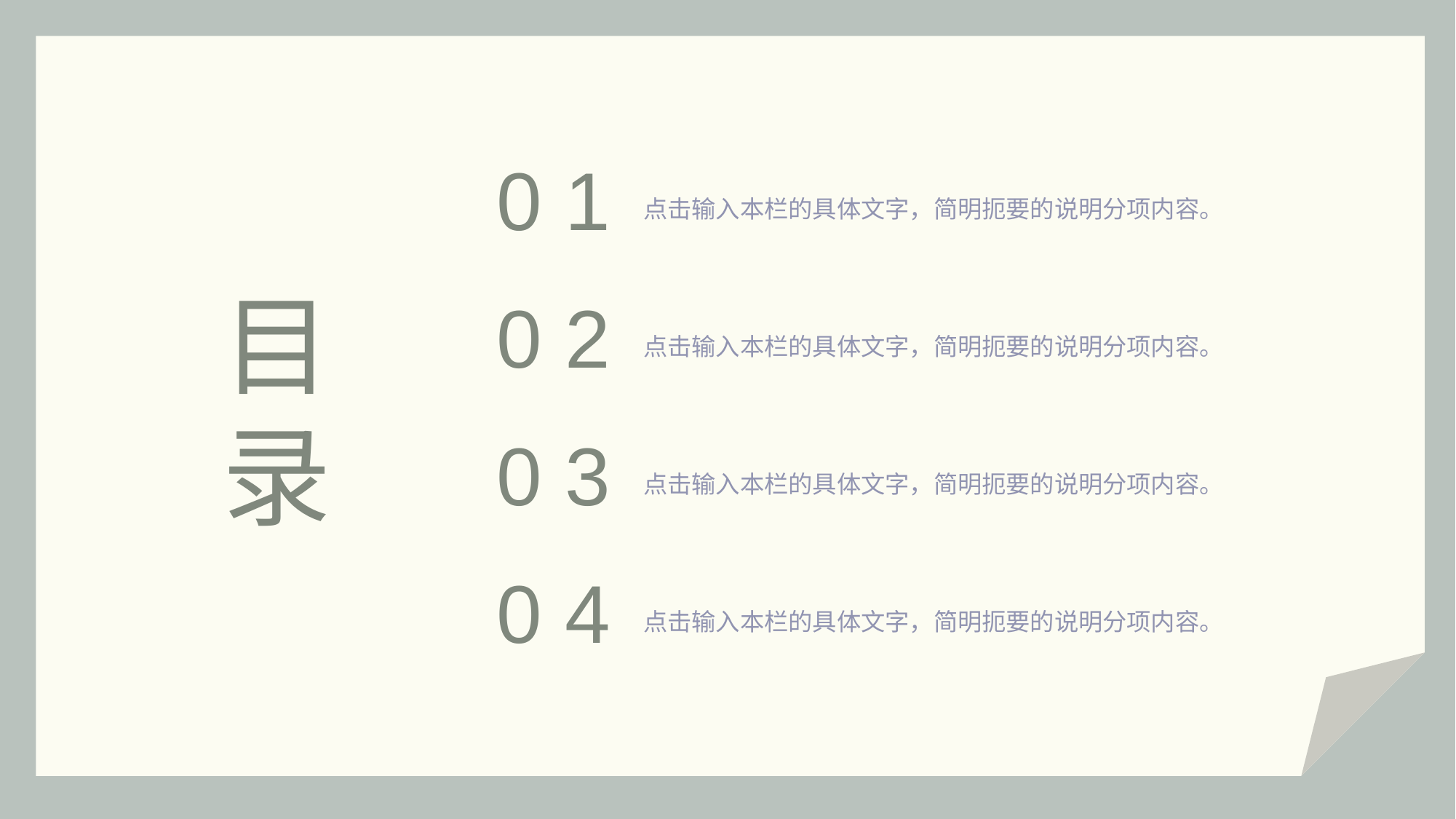

0 1
点击输入本栏的具体文字，简明扼要的说明分项内容。
目录
0 2
点击输入本栏的具体文字，简明扼要的说明分项内容。
0 3
点击输入本栏的具体文字，简明扼要的说明分项内容。
0 4
点击输入本栏的具体文字，简明扼要的说明分项内容。